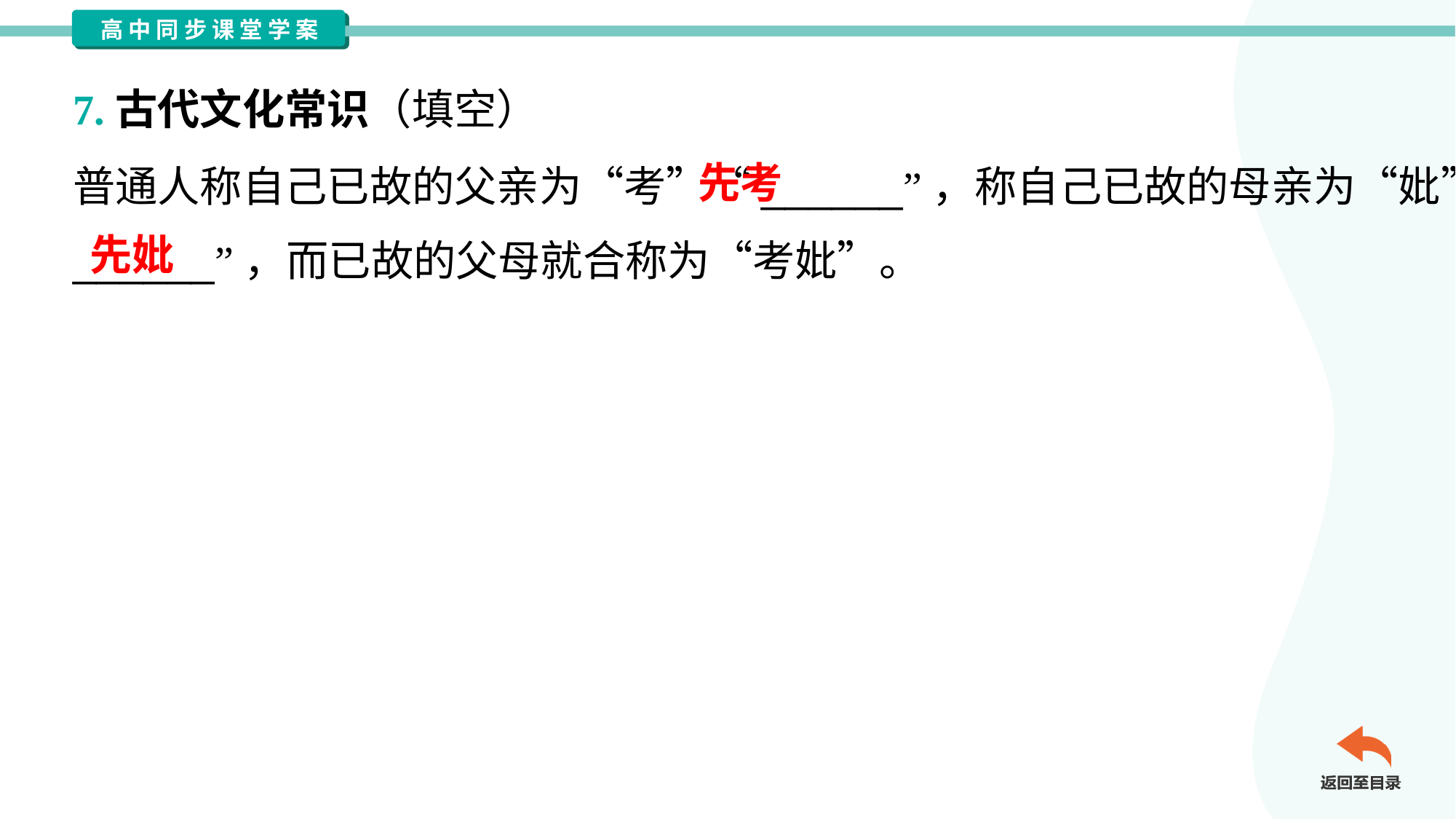

7.古代文化常识（填空）
普通人称自己已故的父亲为“考”“______”，称自己已故的母亲为“妣”“
______”，而已故的父母就合称为“考妣”。
先考
先妣